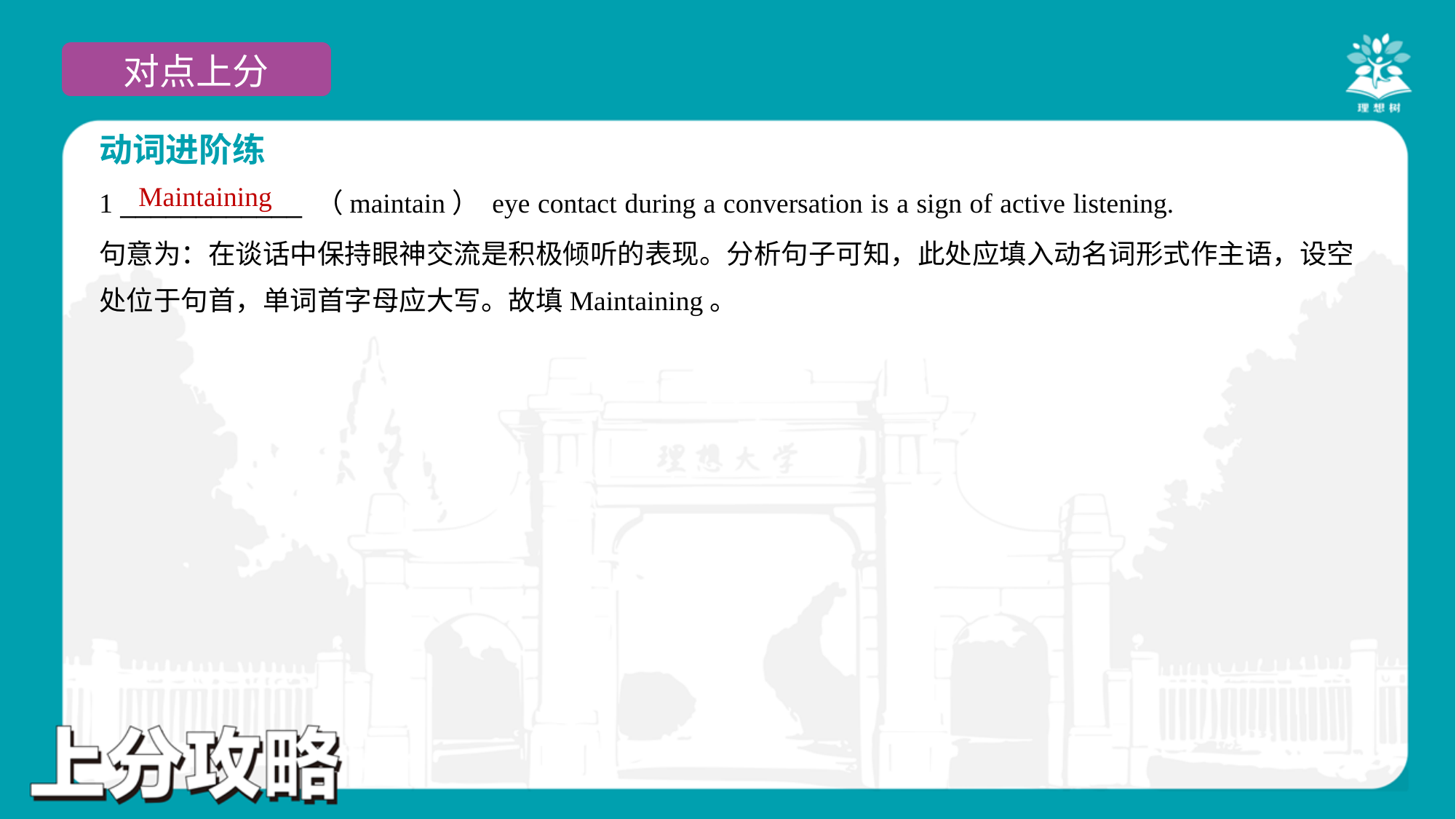

动词进阶练
Maintaining
1 ____________ （maintain） eye contact during a conversation is a sign of active listening.
句意为：在谈话中保持眼神交流是积极倾听的表现。分析句子可知，此处应填入动名词形式作主语，设空
处位于句首，单词首字母应大写。故填Maintaining。